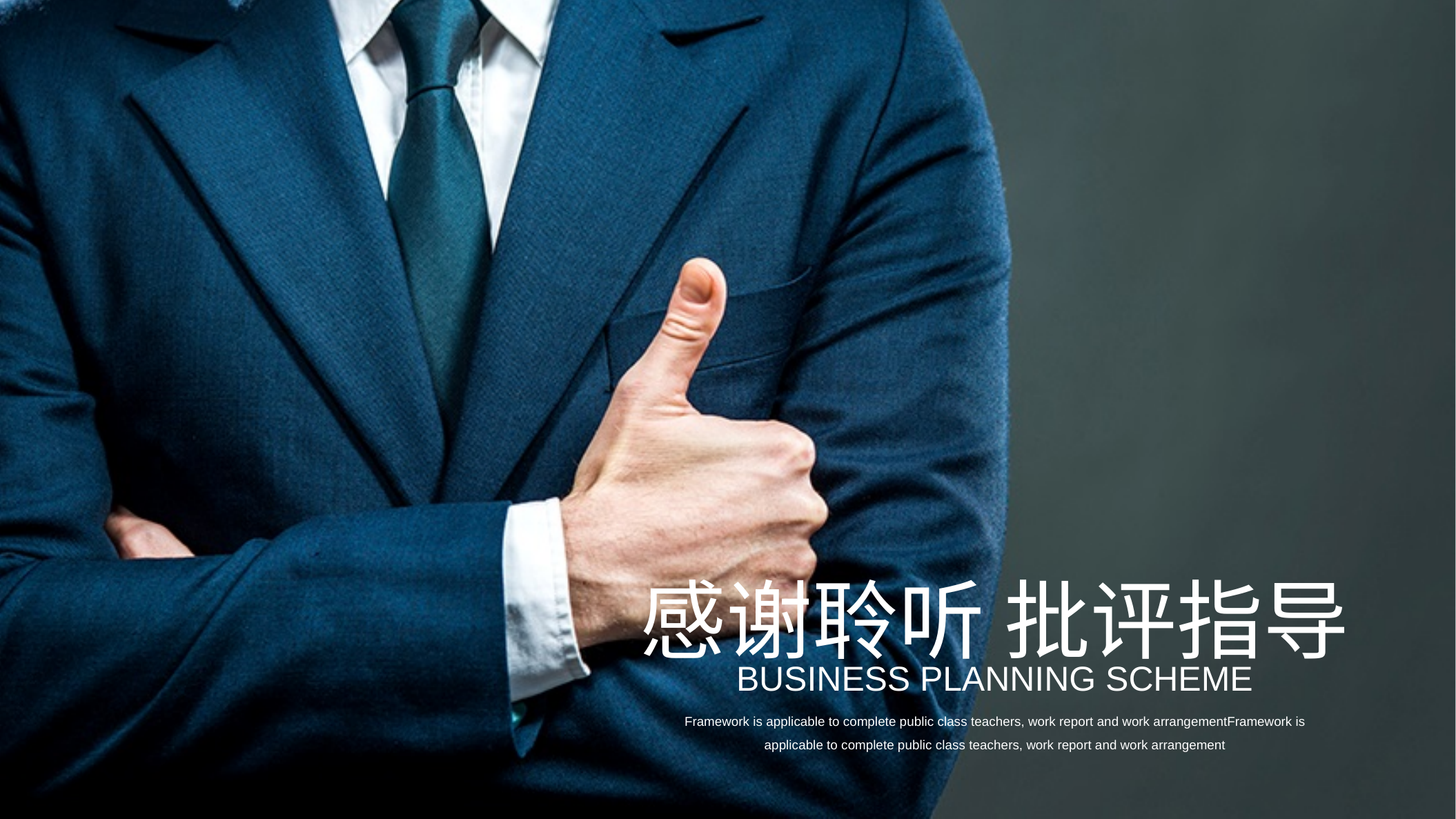

感谢聆听 批评指导
Business planning scheme
Framework is applicable to complete public class teachers, work report and work arrangementFramework is applicable to complete public class teachers, work report and work arrangement